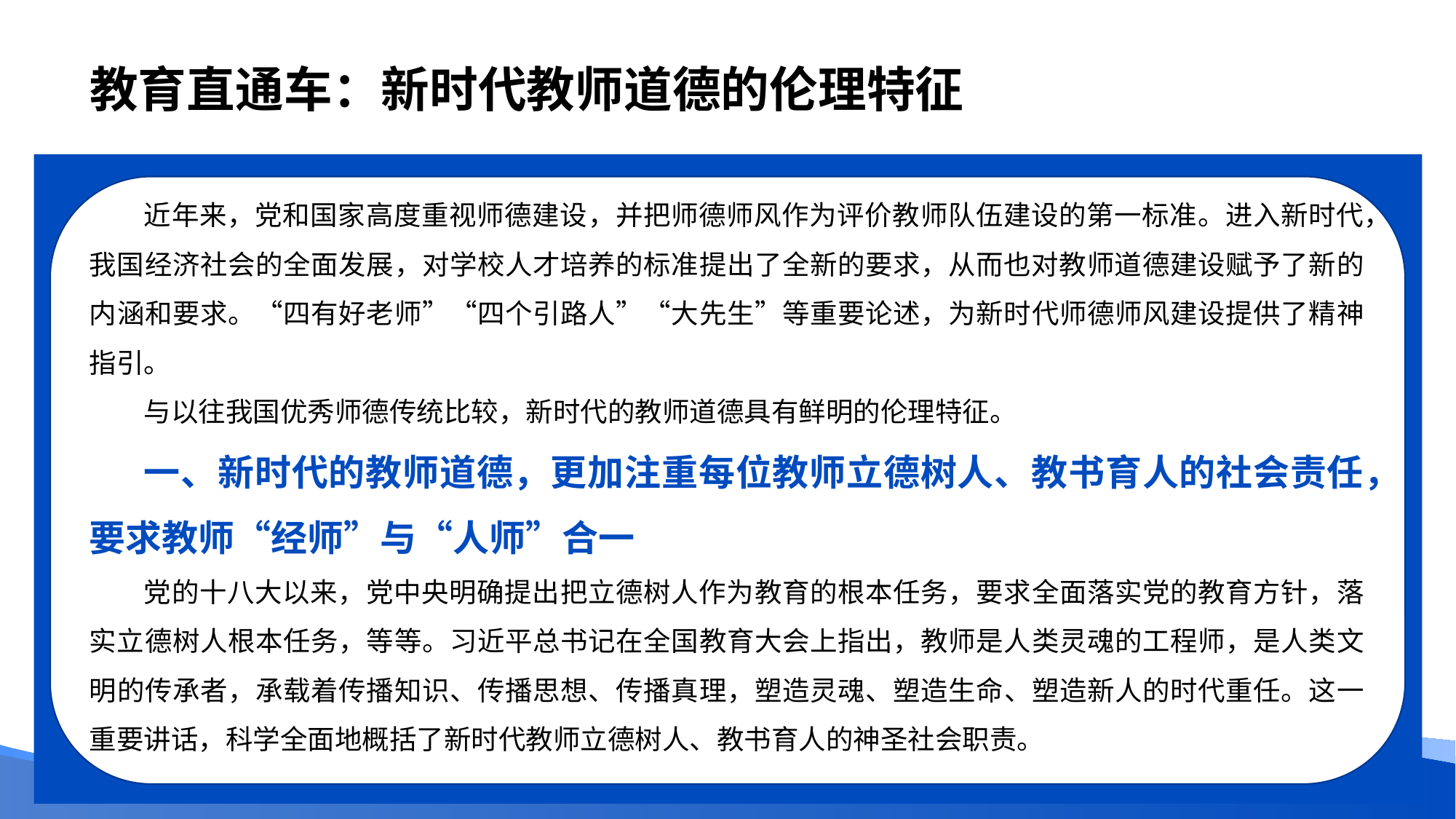

# 教育直通车：新时代教师道德的伦理特征

近年来，党和国家高度重视师德建设，并把师德师风作为评价教师队伍建设的第一标准。进入新时代，我国经济社会的全面发展，对学校人才培养的标准提出了全新的要求，从而也对教师道德建设赋予了新的内涵和要求。“四有好老师”“四个引路人”“大先生”等重要论述，为新时代师德师风建设提供了精神指引。
与以往我国优秀师德传统比较，新时代的教师道德具有鲜明的伦理特征。
一、新时代的教师道德，更加注重每位教师立德树人、教书育人的社会责任，要求教师“经师”与“人师”合一
党的十八大以来，党中央明确提出把立德树人作为教育的根本任务，要求全面落实党的教育方针，落实立德树人根本任务，等等。习近平总书记在全国教育大会上指出，教师是人类灵魂的工程师，是人类文明的传承者，承载着传播知识、传播思想、传播真理，塑造灵魂、塑造生命、塑造新人的时代重任。这一重要讲话，科学全面地概括了新时代教师立德树人、教书育人的神圣社会职责。